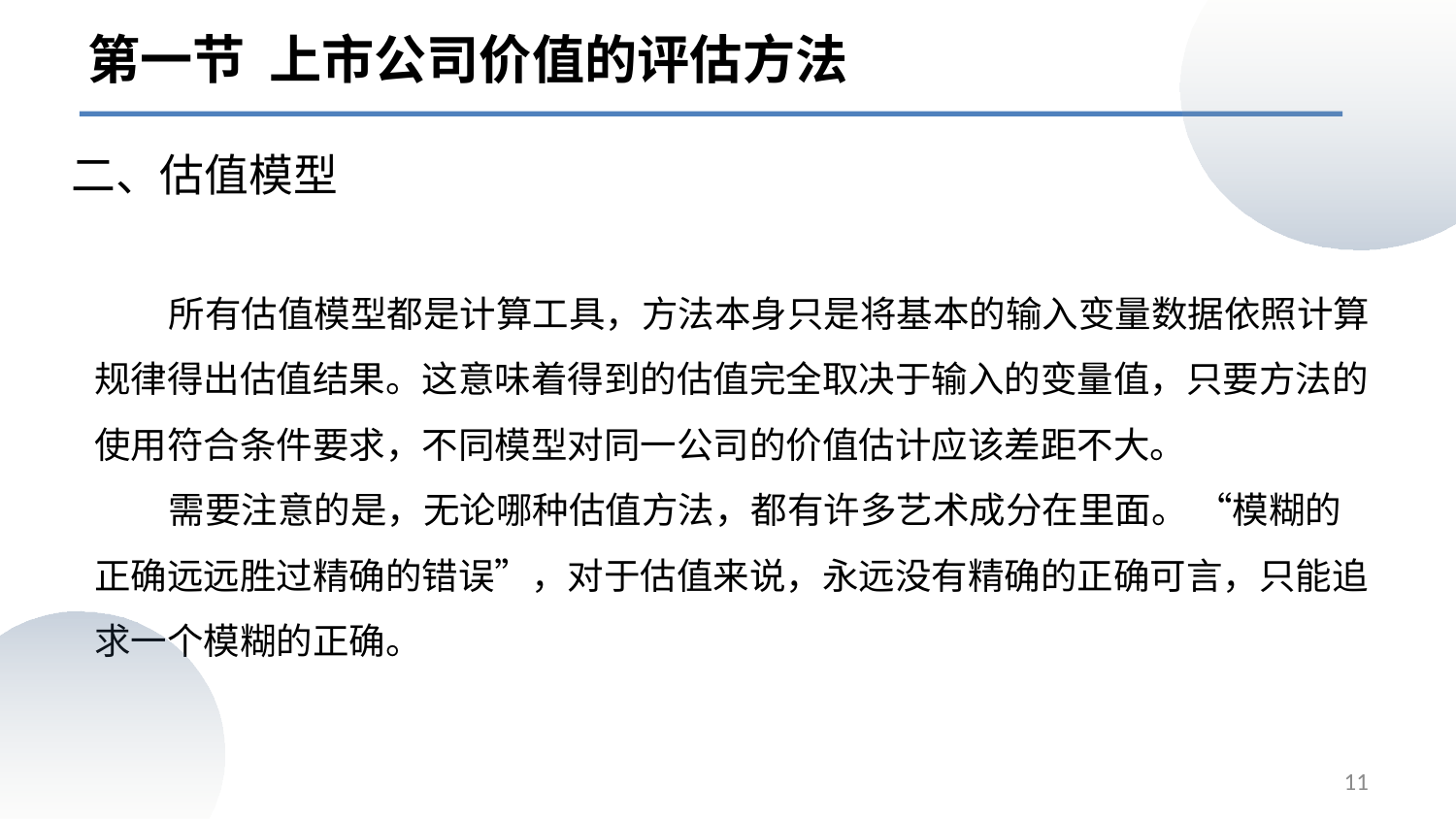

第一节  上市公司价值的评估方法
二、估值模型
        所有估值模型都是计算工具，方法本身只是将基本的输入变量数据依照计算规律得出估值结果。这意味着得到的估值完全取决于输入的变量值，只要方法的使用符合条件要求，不同模型对同一公司的价值估计应该差距不大。
        需要注意的是，无论哪种估值方法，都有许多艺术成分在里面。 “模糊的正确远远胜过精确的错误”，对于估值来说，永远没有精确的正确可言，只能追求一个模糊的正确。

11